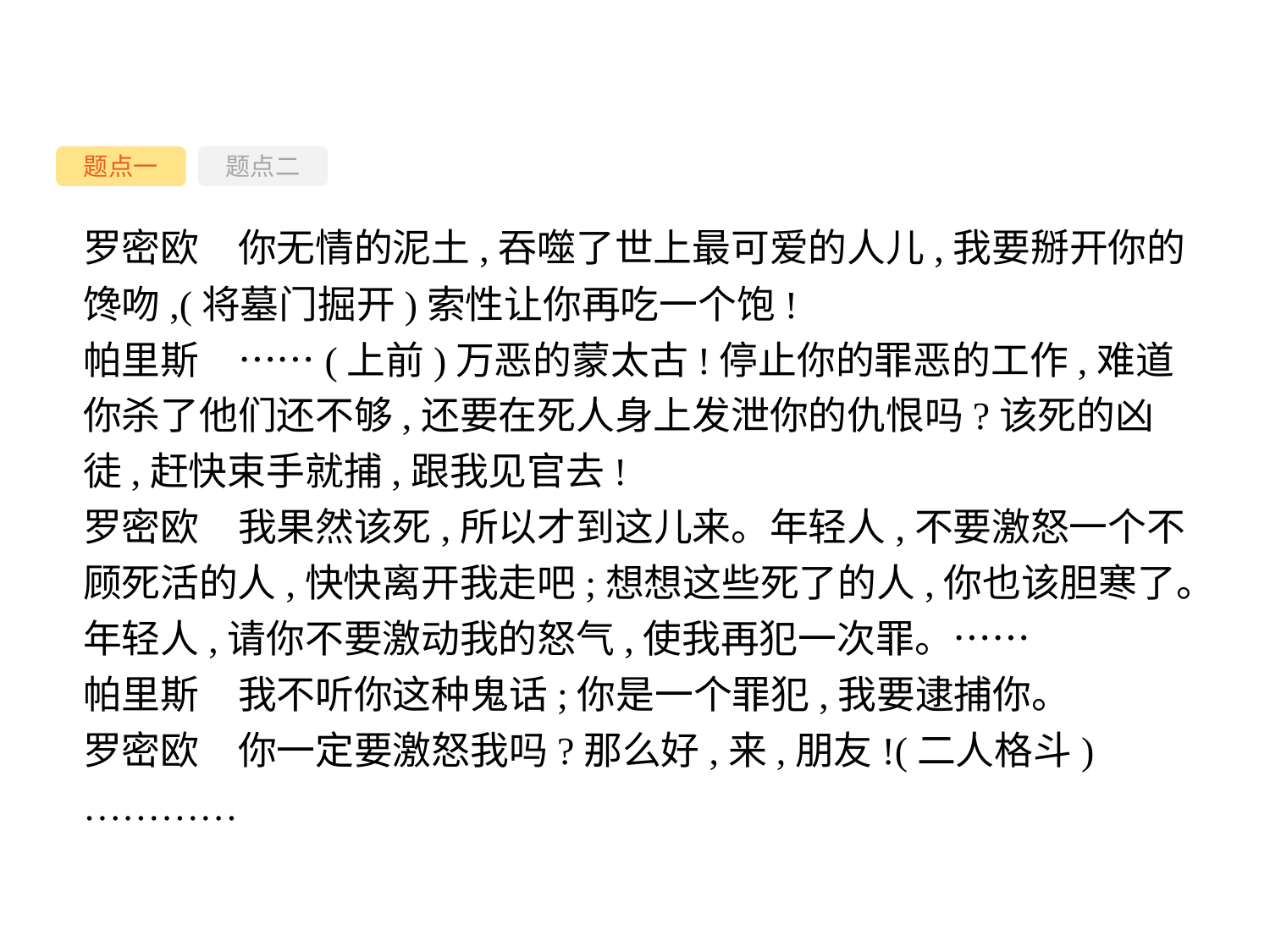

题点一
题点二
罗密欧　你无情的泥土,吞噬了世上最可爱的人儿,我要掰开你的馋吻,(将墓门掘开)索性让你再吃一个饱!
帕里斯　……(上前)万恶的蒙太古!停止你的罪恶的工作,难道你杀了他们还不够,还要在死人身上发泄你的仇恨吗?该死的凶徒,赶快束手就捕,跟我见官去!
罗密欧　我果然该死,所以才到这儿来。年轻人,不要激怒一个不顾死活的人,快快离开我走吧;想想这些死了的人,你也该胆寒了。年轻人,请你不要激动我的怒气,使我再犯一次罪。……
帕里斯　我不听你这种鬼话;你是一个罪犯,我要逮捕你。
罗密欧　你一定要激怒我吗?那么好,来,朋友!(二人格斗)
…………
-29-